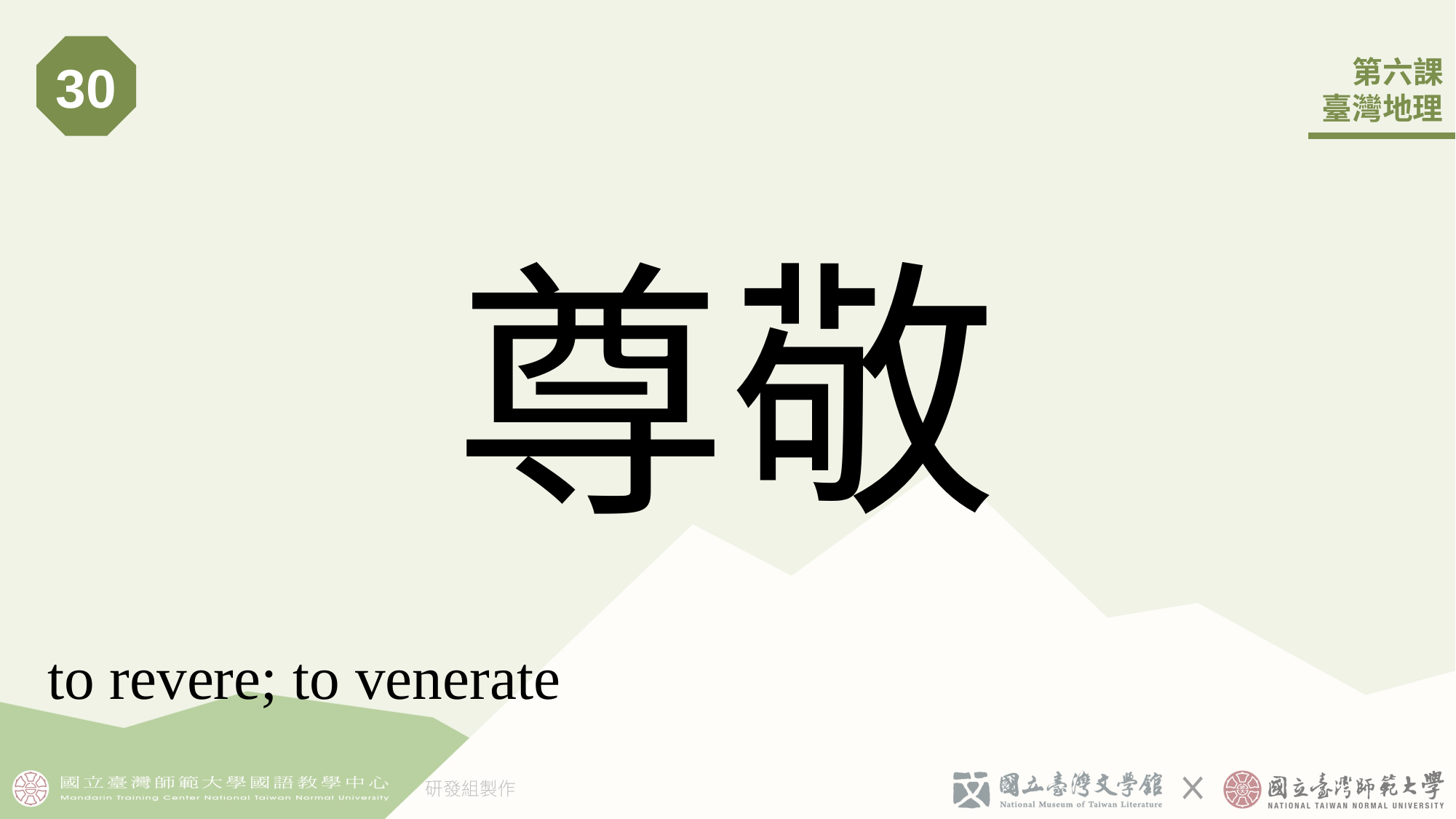

30
# 尊敬
to revere; to venerate